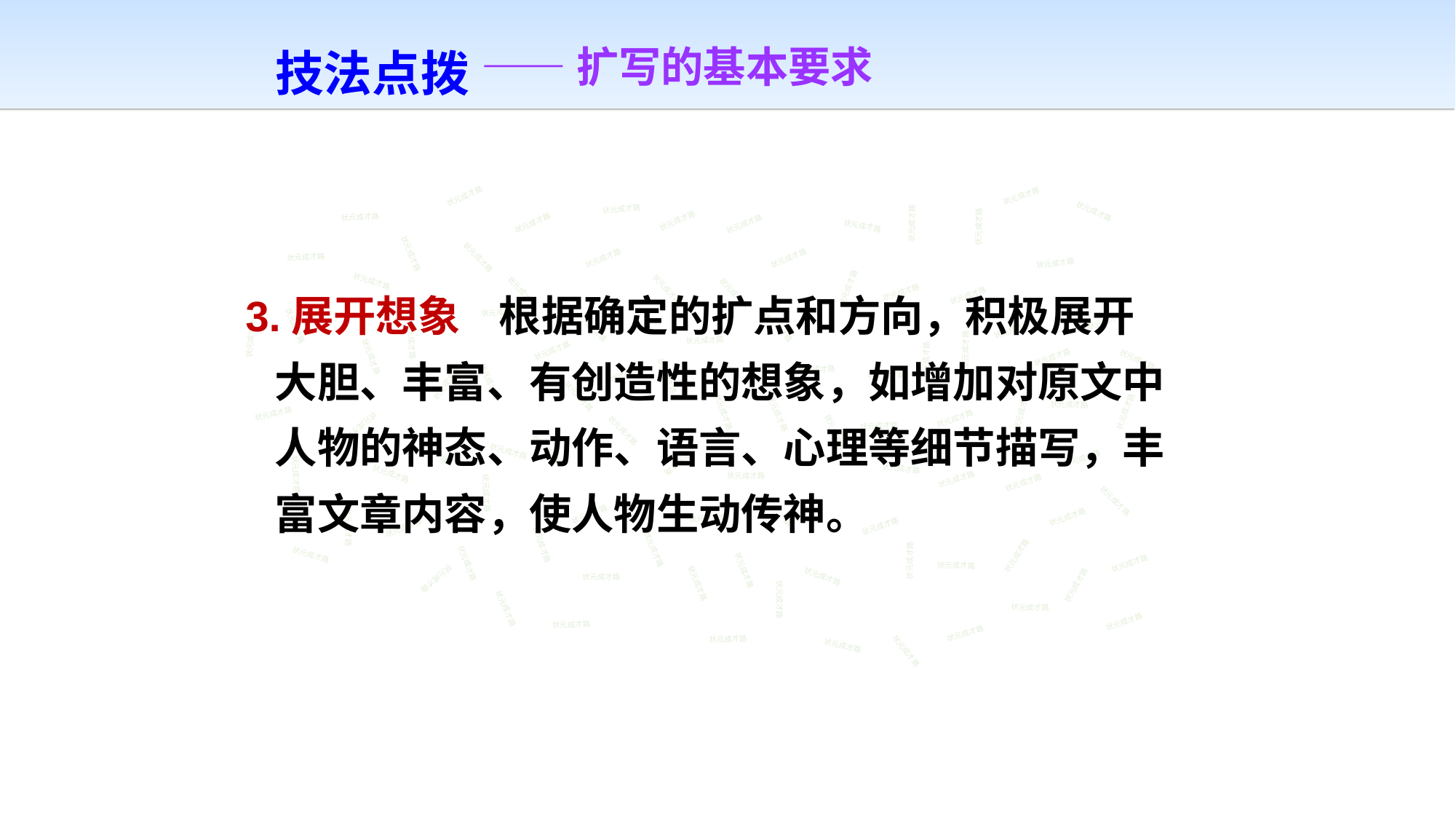

技法点拨
——扩写的基本要求
状元成才路
状元成才路
状元成才路
状元成才路
状元成才路
状元成才路
状元成才路
状元成才路
状元成才路
状元成才路
状元成才路
状元成才路
状元成才路
状元成才路
状元成才路
状元成才路
状元成才路
3.展开想象    根据确定的扩点和方向，积极展开
  大胆、丰富、有创造性的想象，如增加对原文中
  人物的神态、动作、语言、心理等细节描写，丰
  富文章内容，使人物生动传神。
状元成才路
状元成才路
状元成才路
状元成才路
状元成才路
状元成才路
状元成才路
状元成才路
状元成才路
状元成才路
状元成才路
状元成才路
状元成才路
状元成才路
状元成才路
状元成才路
状元成才路
状元成才路
状元成才路
状元成才路
状元成才路
状元成才路
状元成才路
状元成才路
状元成才路
状元成才路
状元成才路
状元成才路
状元成才路
状元成才路
状元成才路
状元成才路
状元成才路
状元成才路
状元成才路
状元成才路
状元成才路
状元成才路
状元成才路
状元成才路
状元成才路
状元成才路
状元成才路
状元成才路
状元成才路
状元成才路
状元成才路
状元成才路
状元成才路
状元成才路
状元成才路
状元成才路
状元成才路
状元成才路
状元成才路
状元成才路
状元成才路
状元成才路
状元成才路
状元成才路
状元成才路
状元成才路
状元成才路
状元成才路
状元成才路
状元成才路
状元成才路
状元成才路
状元成才路
状元成才路
状元成才路
状元成才路
状元成才路
状元成才路
状元成才路
状元成才路
状元成才路
状元成才路
状元成才路
状元成才路
状元成才路
状元成才路
状元成才路